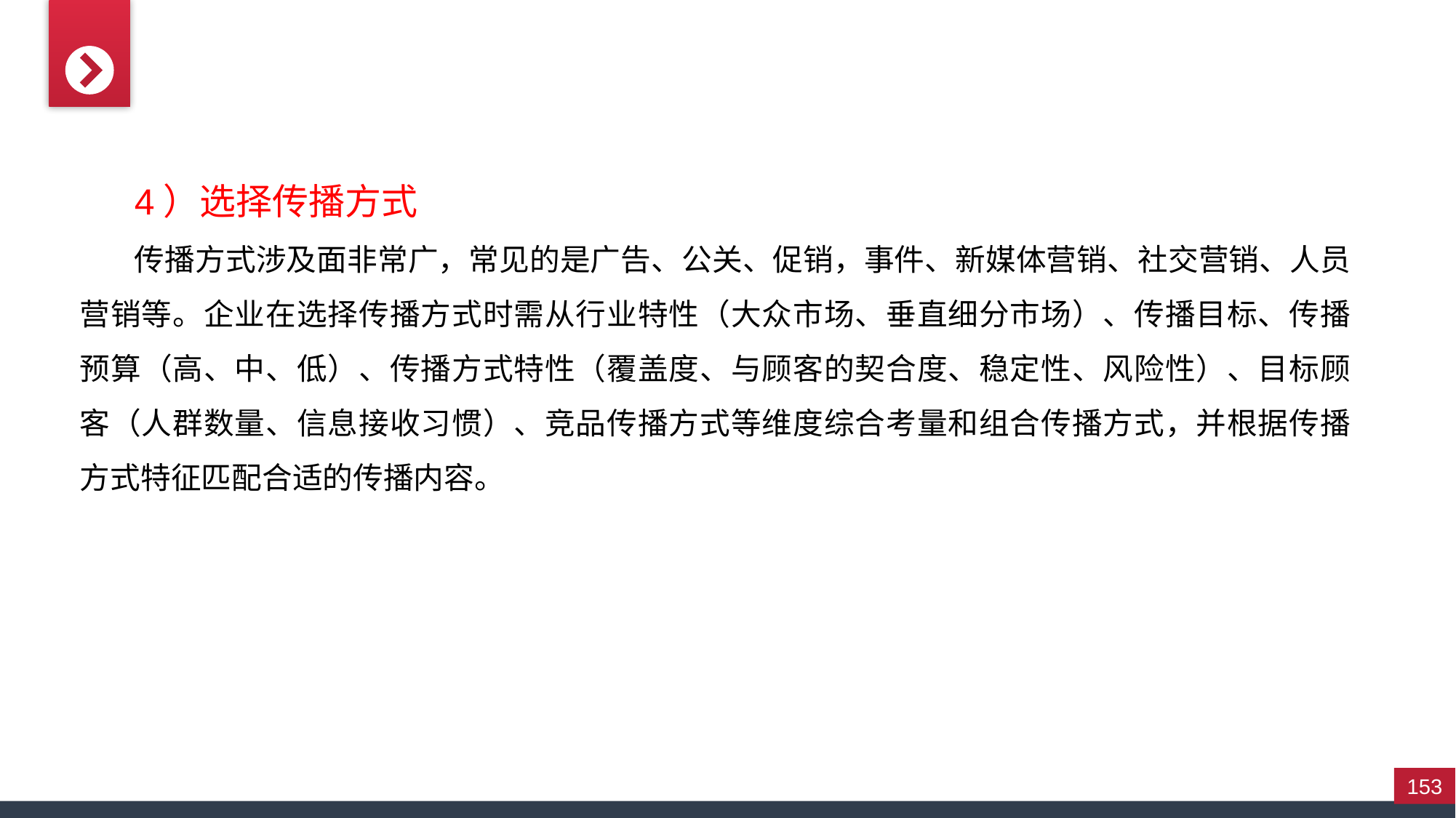

4）选择传播方式
传播方式涉及面非常广，常见的是广告、公关、促销，事件、新媒体营销、社交营销、人员营销等。企业在选择传播方式时需从行业特性（大众市场、垂直细分市场）、传播目标、传播预算（高、中、低）、传播方式特性（覆盖度、与顾客的契合度、稳定性、风险性）、目标顾客（人群数量、信息接收习惯）、竞品传播方式等维度综合考量和组合传播方式，并根据传播方式特征匹配合适的传播内容。